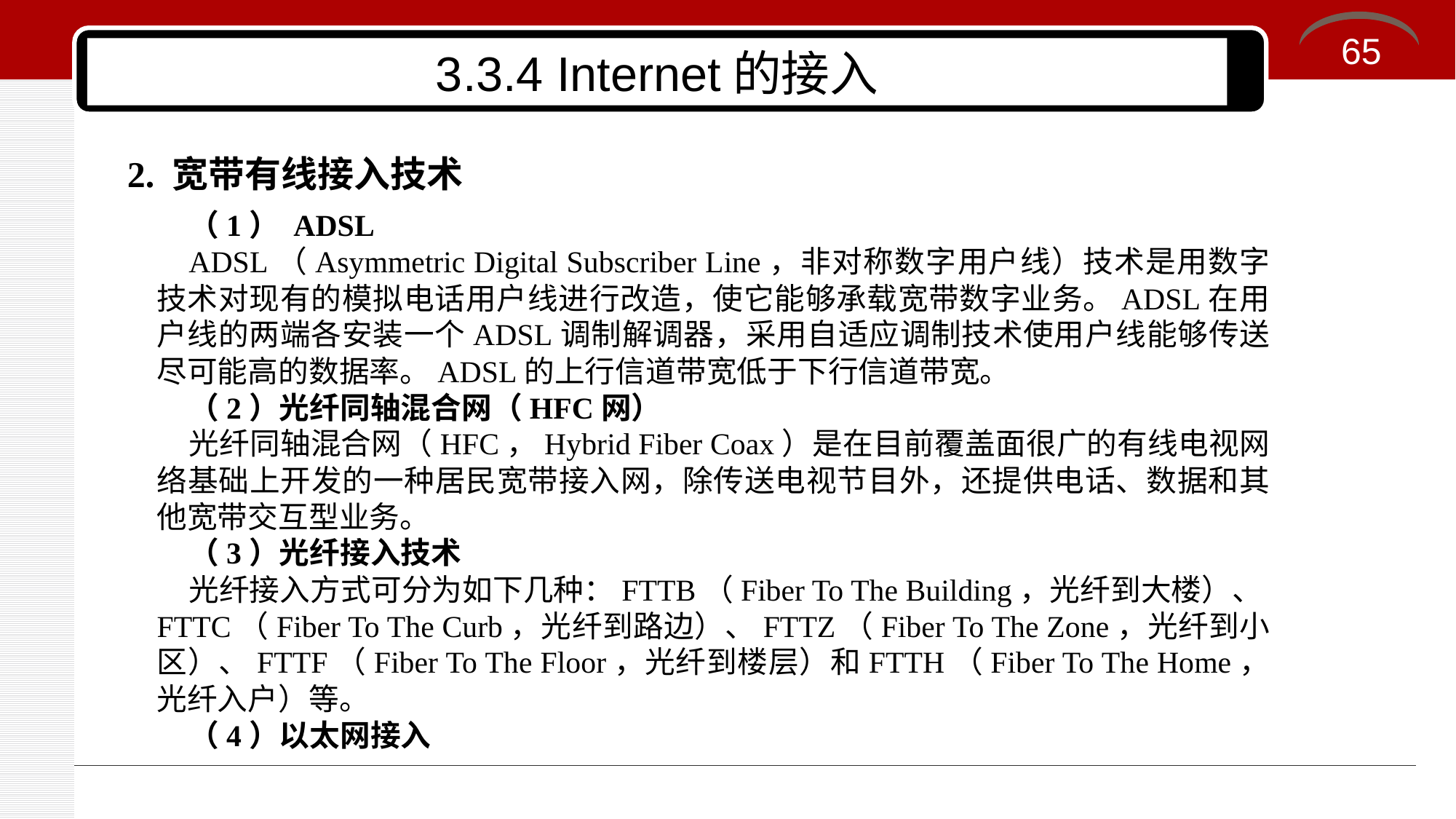

65
# 3.3.4 Internet的接入
2. 宽带有线接入技术
（1） ADSL
ADSL（Asymmetric Digital Subscriber Line，非对称数字用户线）技术是用数字技术对现有的模拟电话用户线进行改造，使它能够承载宽带数字业务。ADSL在用户线的两端各安装一个ADSL调制解调器，采用自适应调制技术使用户线能够传送尽可能高的数据率。ADSL的上行信道带宽低于下行信道带宽。
（2）光纤同轴混合网（HFC网）
光纤同轴混合网（HFC，Hybrid Fiber Coax）是在目前覆盖面很广的有线电视网络基础上开发的一种居民宽带接入网，除传送电视节目外，还提供电话、数据和其他宽带交互型业务。
（3）光纤接入技术
光纤接入方式可分为如下几种：FTTB（Fiber To The Building，光纤到大楼）、FTTC（Fiber To The Curb，光纤到路边）、FTTZ（Fiber To The Zone，光纤到小区）、FTTF（Fiber To The Floor，光纤到楼层）和FTTH（Fiber To The Home，光纤入户）等。
（4）以太网接入